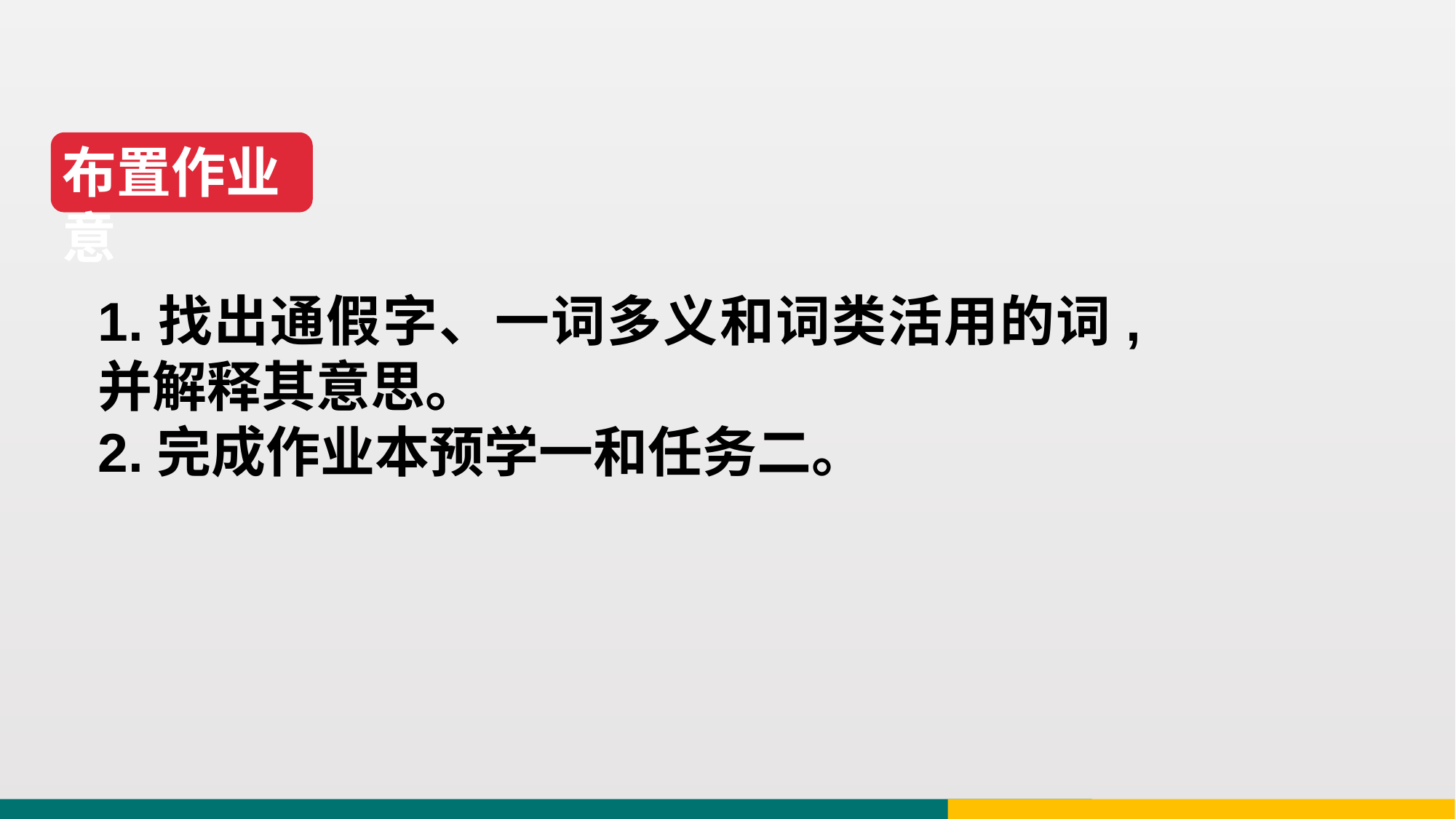

布置作业意
1.找出通假字、一词多义和词类活用的词,并解释其意思。
2.完成作业本预学一和任务二。